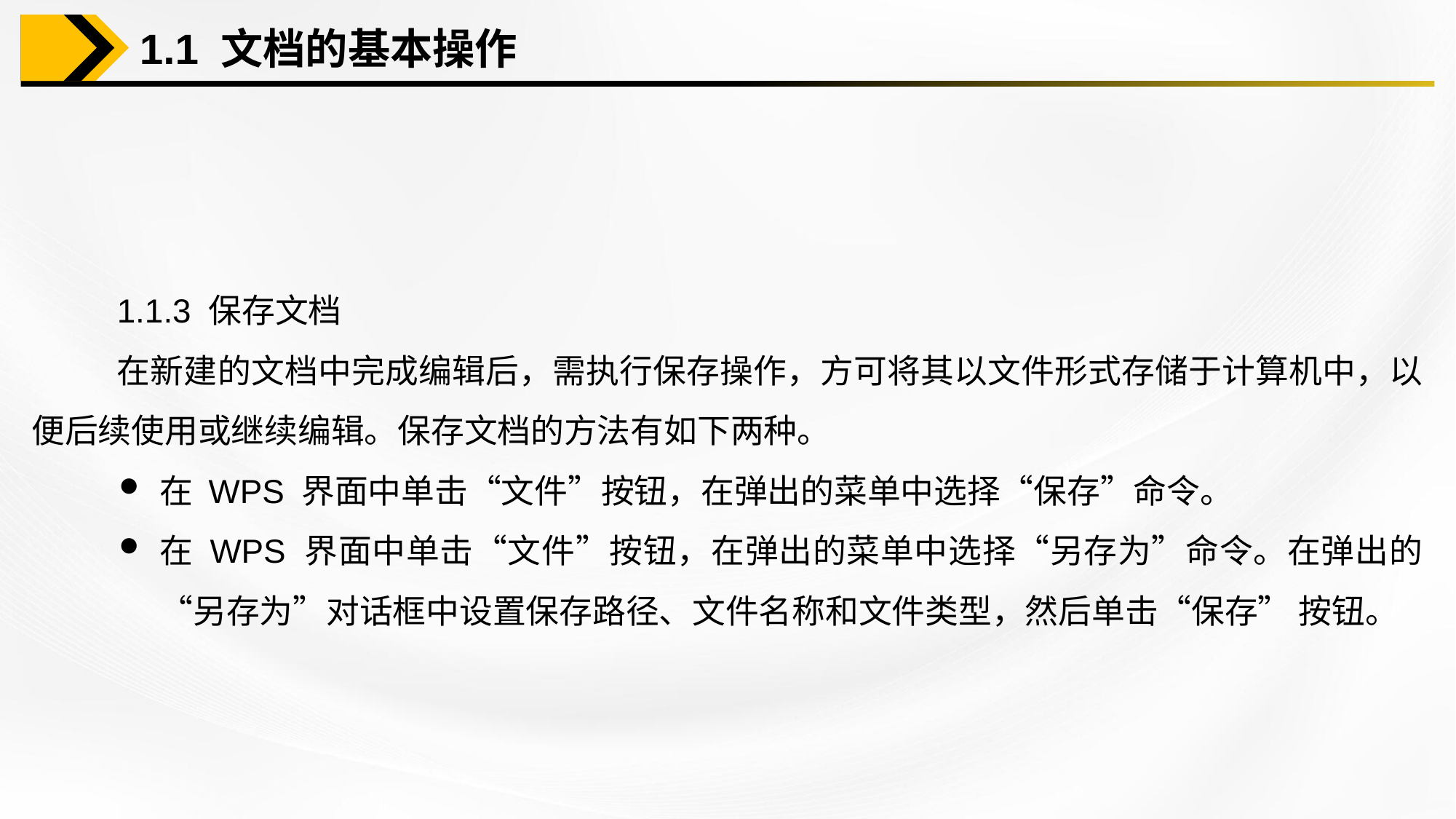

1.1 文档的基本操作
1.1.3 保存文档
在新建的文档中完成编辑后，需执行保存操作，方可将其以文件形式存储于计算机中，以便后续使用或继续编辑。保存文档的方法有如下两种。
在 WPS 界面中单击“文件”按钮，在弹出的菜单中选择“保存”命令。
在 WPS 界面中单击“文件”按钮，在弹出的菜单中选择“另存为”命令。在弹出的“另存为”对话框中设置保存路径、文件名称和文件类型，然后单击“保存” 按钮。